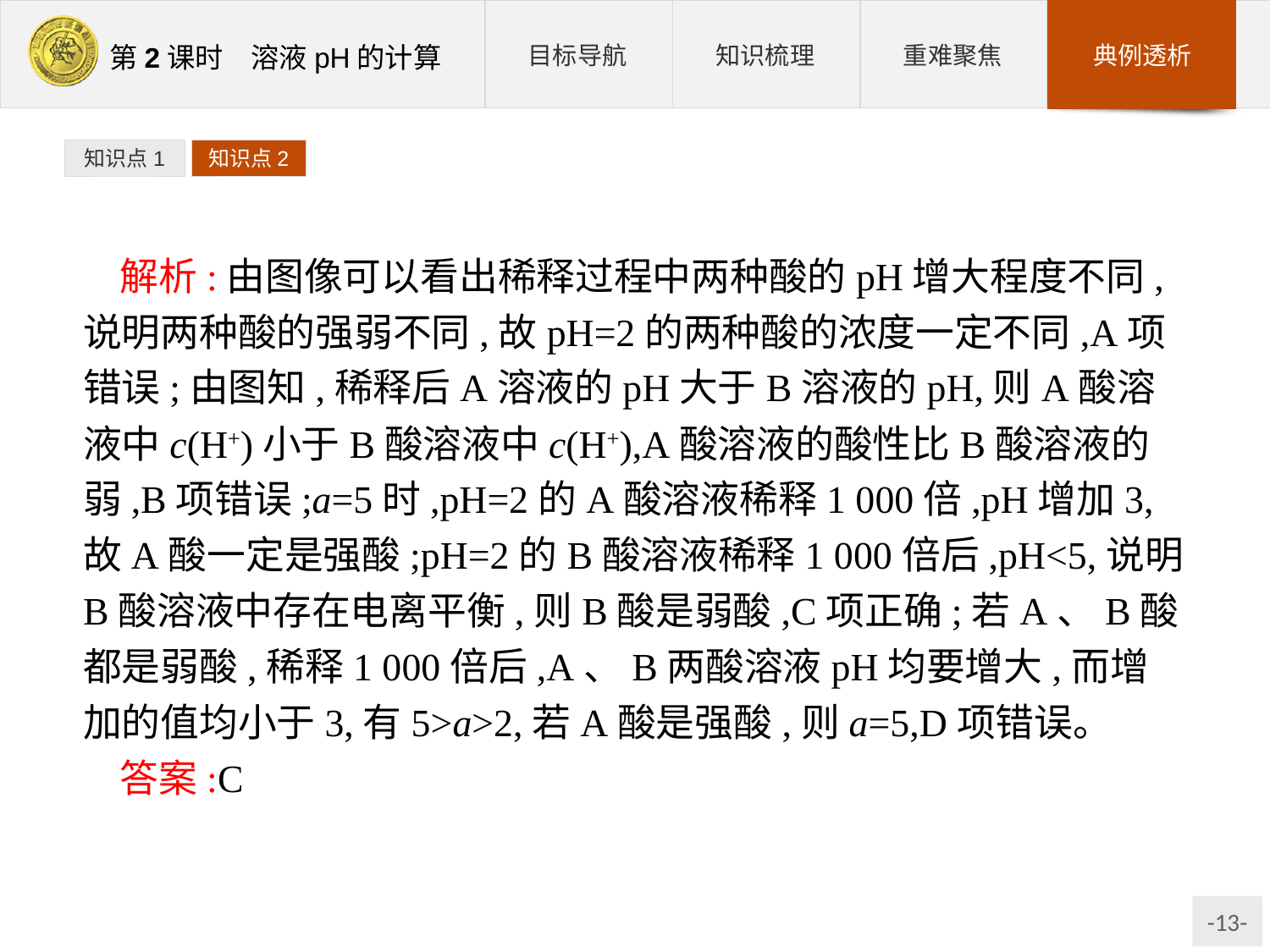

知识点1
知识点2
解析:由图像可以看出稀释过程中两种酸的pH增大程度不同,说明两种酸的强弱不同,故pH=2的两种酸的浓度一定不同,A项错误;由图知,稀释后A溶液的pH大于B溶液的pH,则A酸溶液中c(H+)小于B酸溶液中c(H+),A酸溶液的酸性比B酸溶液的弱,B项错误;a=5时,pH=2的A酸溶液稀释1 000倍,pH增加3,故A酸一定是强酸;pH=2的B酸溶液稀释1 000倍后,pH<5,说明B酸溶液中存在电离平衡,则B酸是弱酸,C项正确;若A、B酸都是弱酸,稀释1 000倍后,A、B两酸溶液pH均要增大,而增加的值均小于3,有5>a>2,若A酸是强酸,则a=5,D项错误。
答案:C